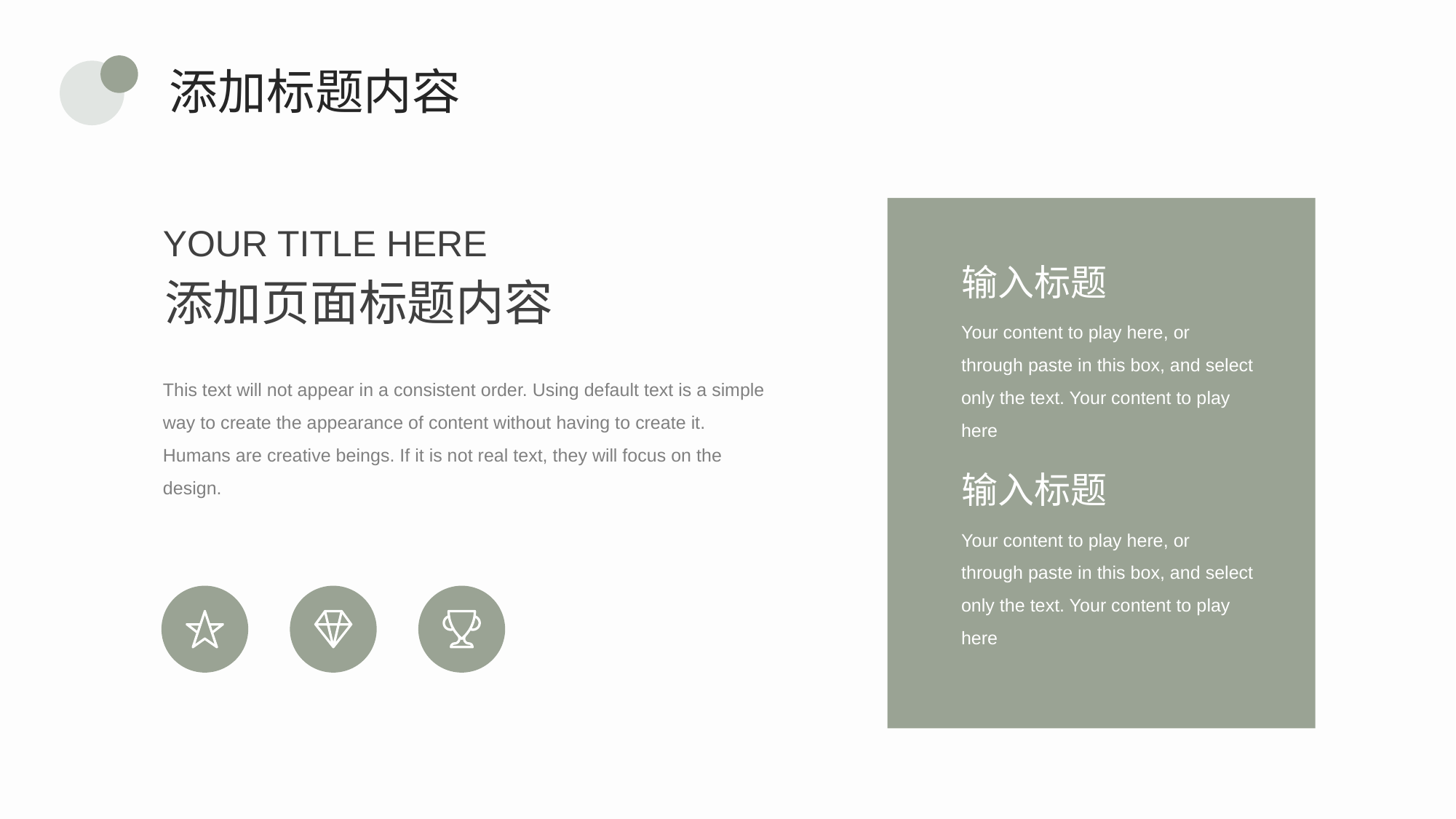

添加标题内容

YOUR TITLE HERE
输入标题
添加页面标题内容
Your content to play here, or through paste in this box, and select only the text. Your content to play here
This text will not appear in a consistent order. Using default text is a simple way to create the appearance of content without having to create it. Humans are creative beings. If it is not real text, they will focus on the design.
输入标题
Your content to play here, or through paste in this box, and select only the text. Your content to play here